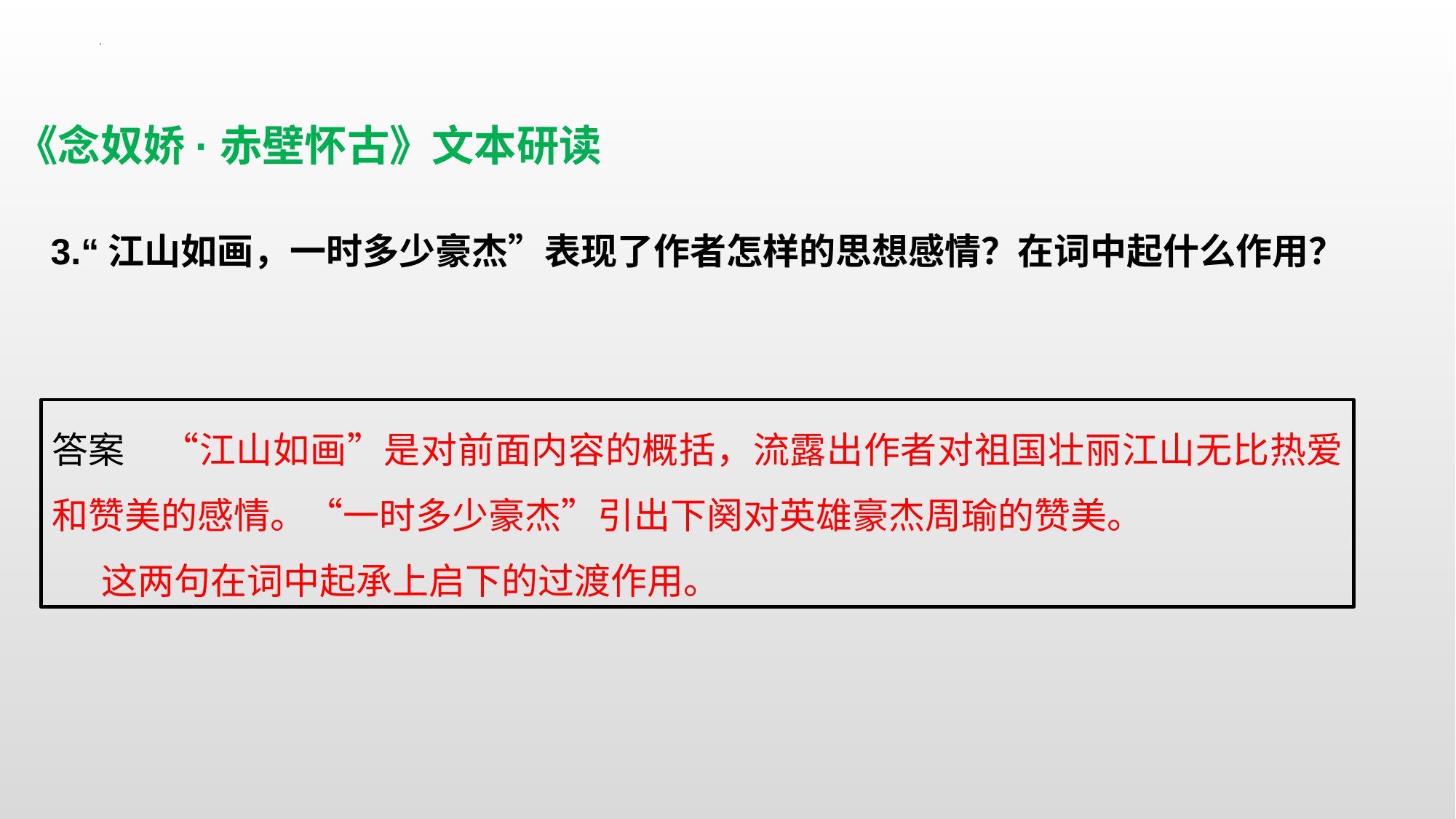

《念奴娇·赤壁怀古》文本研读
3.“江山如画，一时多少豪杰”表现了作者怎样的思想感情？在词中起什么作用？
答案　“江山如画”是对前面内容的概括，流露出作者对祖国壮丽江山无比热爱和赞美的感情。“一时多少豪杰”引出下阕对英雄豪杰周瑜的赞美。
     这两句在词中起承上启下的过渡作用。